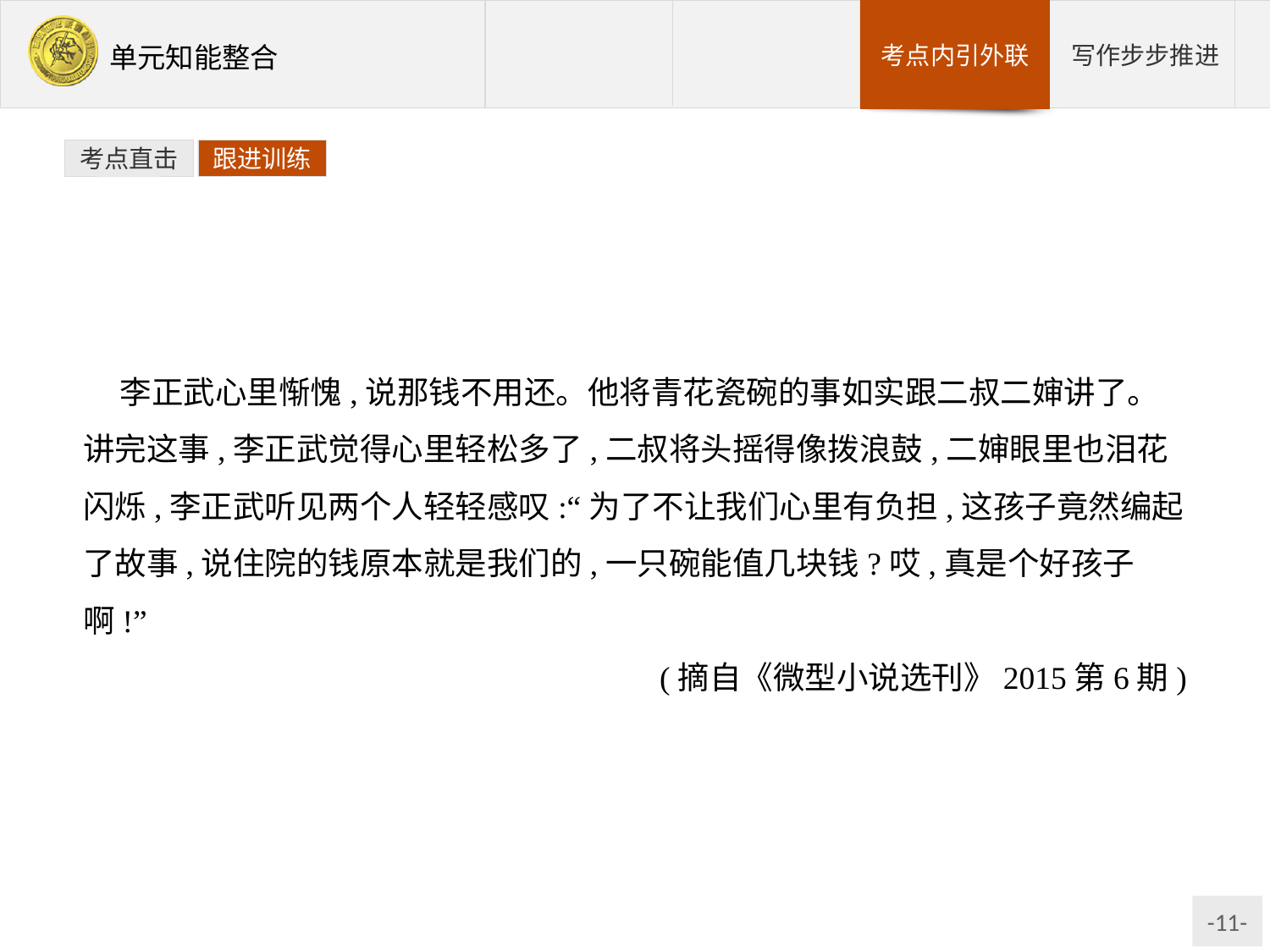

考点直击
跟进训练
李正武心里惭愧,说那钱不用还。他将青花瓷碗的事如实跟二叔二婶讲了。讲完这事,李正武觉得心里轻松多了,二叔将头摇得像拨浪鼓,二婶眼里也泪花闪烁,李正武听见两个人轻轻感叹:“为了不让我们心里有负担,这孩子竟然编起了故事,说住院的钱原本就是我们的,一只碗能值几块钱?哎,真是个好孩子啊!”
(摘自《微型小说选刊》2015第6期)